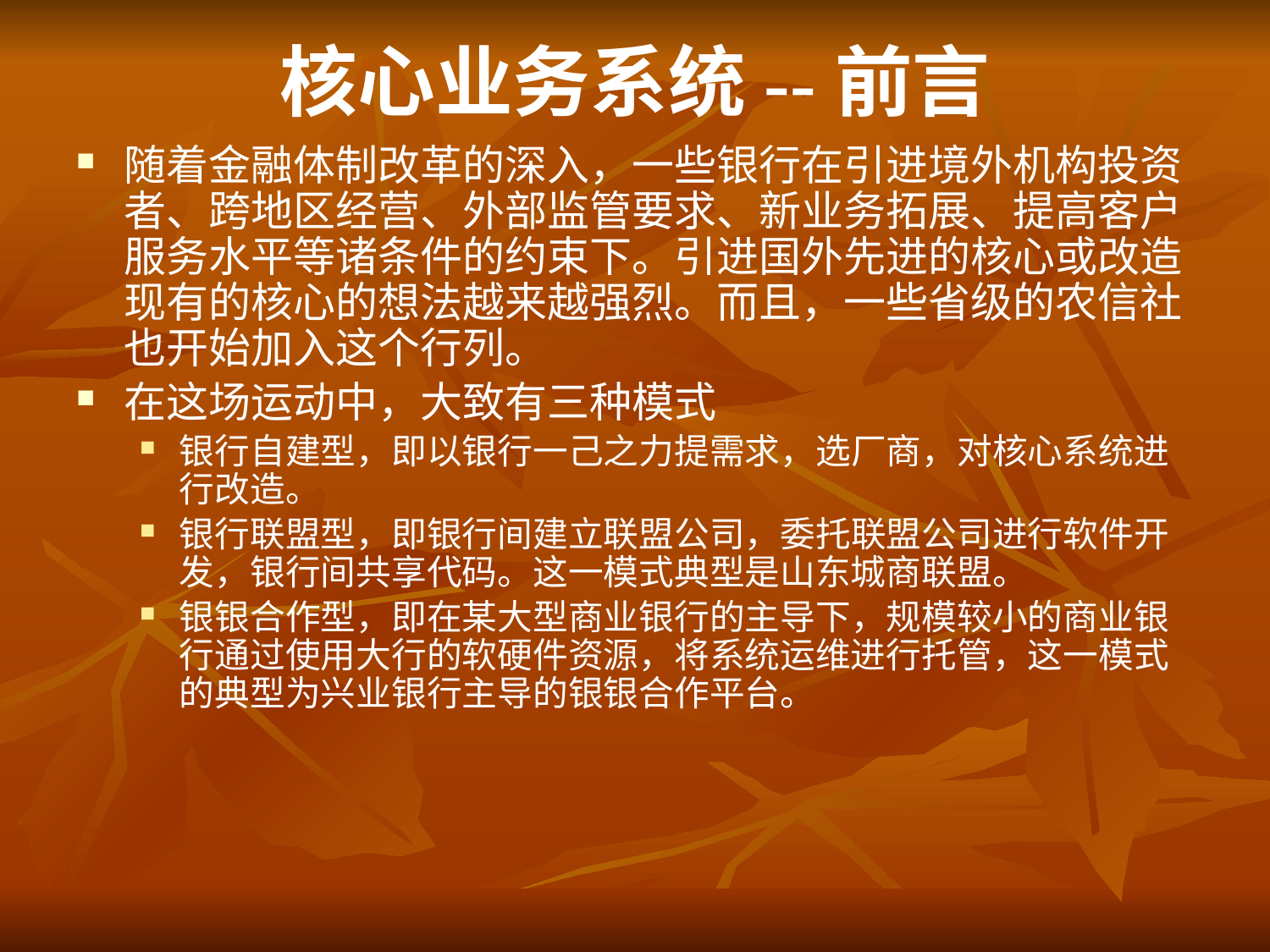

# 核心业务系统--前言
随着金融体制改革的深入，一些银行在引进境外机构投资者、跨地区经营、外部监管要求、新业务拓展、提高客户服务水平等诸条件的约束下。引进国外先进的核心或改造现有的核心的想法越来越强烈。而且，一些省级的农信社也开始加入这个行列。
在这场运动中，大致有三种模式
银行自建型，即以银行一己之力提需求，选厂商，对核心系统进行改造。
银行联盟型，即银行间建立联盟公司，委托联盟公司进行软件开发，银行间共享代码。这一模式典型是山东城商联盟。
银银合作型，即在某大型商业银行的主导下，规模较小的商业银行通过使用大行的软硬件资源，将系统运维进行托管，这一模式的典型为兴业银行主导的银银合作平台。